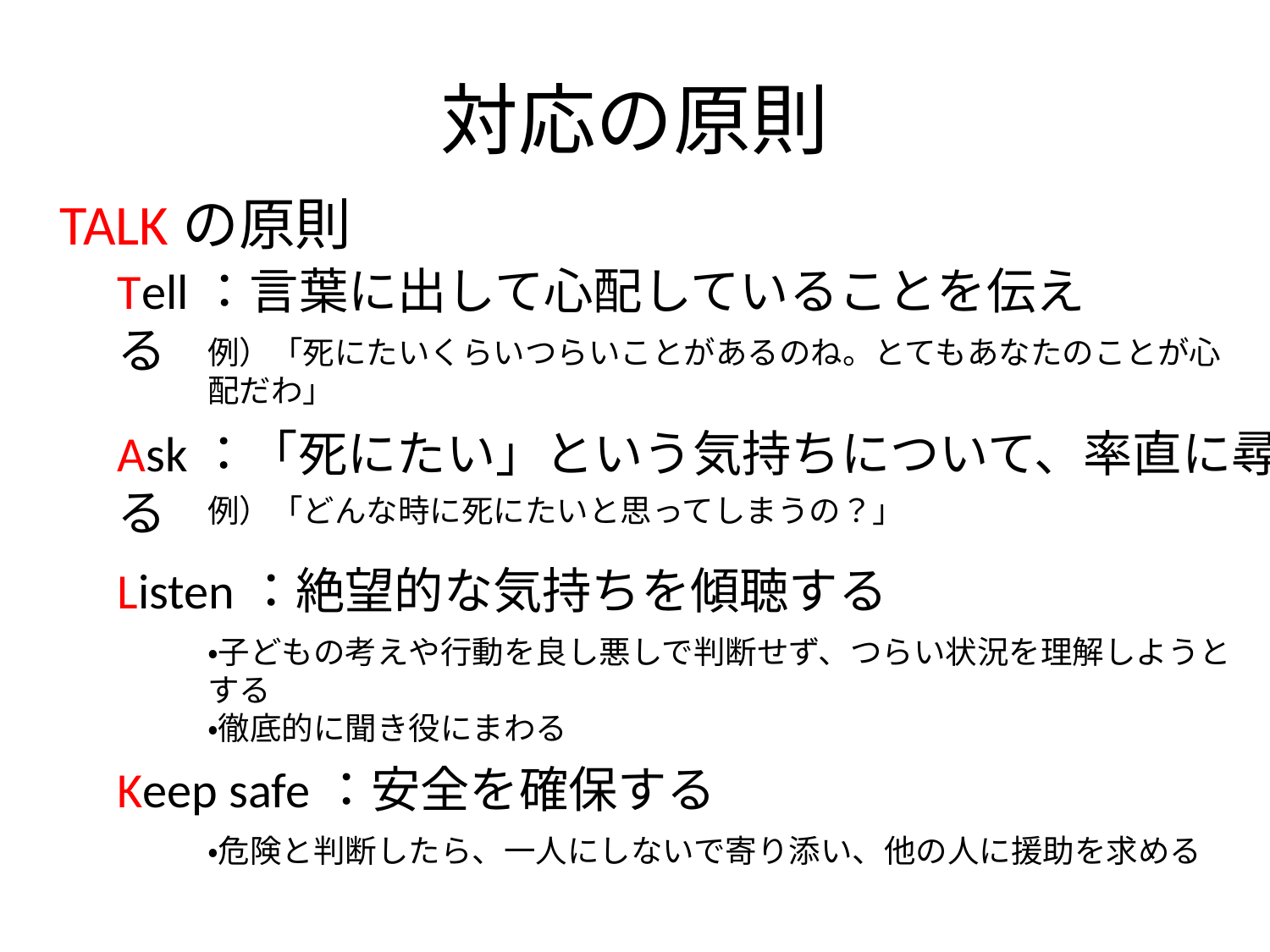

# 対応の原則
TALKの原則
Tell：言葉に出して心配していることを伝える
例）「死にたいくらいつらいことがあるのね。とてもあなたのことが心配だわ」
Ask：「死にたい」という気持ちについて、率直に尋ねる
例）「どんな時に死にたいと思ってしまうの？」
Listen：絶望的な気持ちを傾聴する
・子どもの考えや行動を良し悪しで判断せず、つらい状況を理解しようとする
・徹底的に聞き役にまわる
Keep safe：安全を確保する
・危険と判断したら、一人にしないで寄り添い、他の人に援助を求める